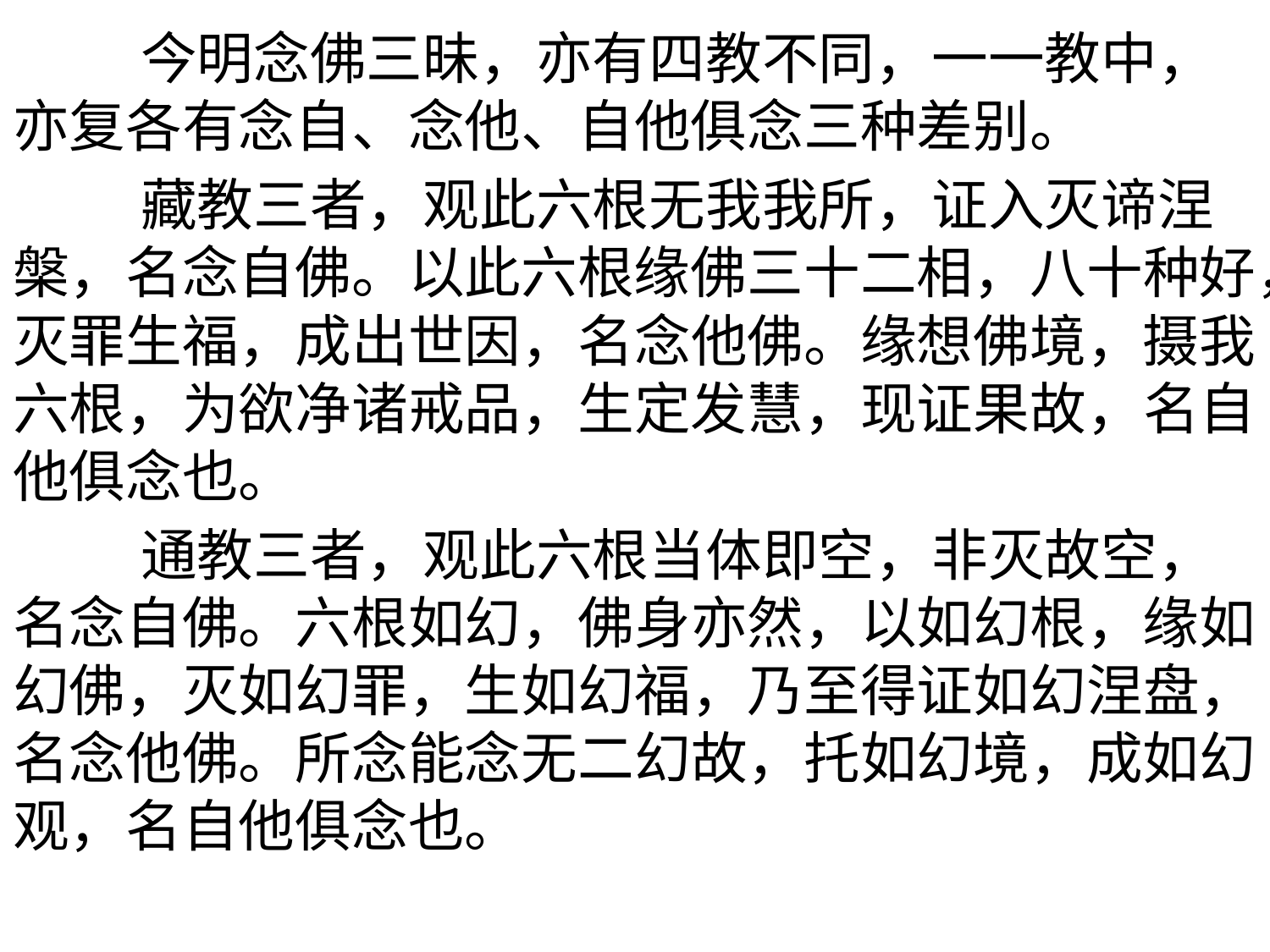

今明念佛三昧，亦有四教不同，一一教中，亦复各有念自、念他、自他俱念三种差别。
         藏教三者，观此六根无我我所，证入灭谛涅槃，名念自佛。以此六根缘佛三十二相，八十种好，灭罪生福，成出世因，名念他佛。缘想佛境，摄我六根，为欲净诸戒品，生定发慧，现证果故，名自他俱念也。
         通教三者，观此六根当体即空，非灭故空，名念自佛。六根如幻，佛身亦然，以如幻根，缘如幻佛，灭如幻罪，生如幻福，乃至得证如幻涅盘，名念他佛。所念能念无二幻故，托如幻境，成如幻观，名自他俱念也。